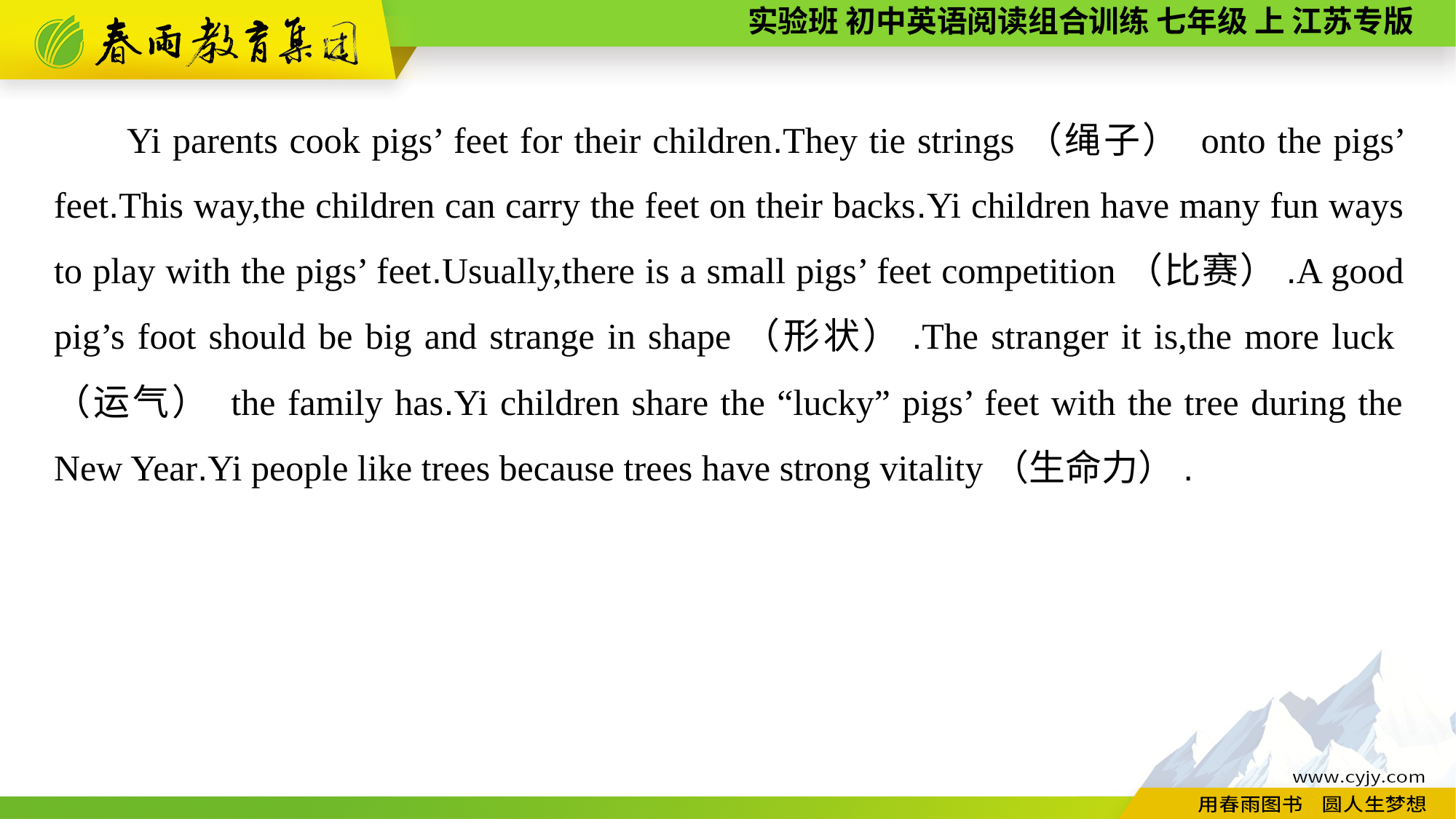

Yi parents cook pigs’ feet for their children.They tie strings（绳子） onto the pigs’ feet.This way,the children can carry the feet on their backs.Yi children have many fun ways to play with the pigs’ feet.Usually,there is a small pigs’ feet competition（比赛）.A good pig’s foot should be big and strange in shape（形状）.The stranger it is,the more luck（运气） the family has.Yi children share the “lucky” pigs’ feet with the tree during the New Year.Yi people like trees because trees have strong vitality（生命力）.